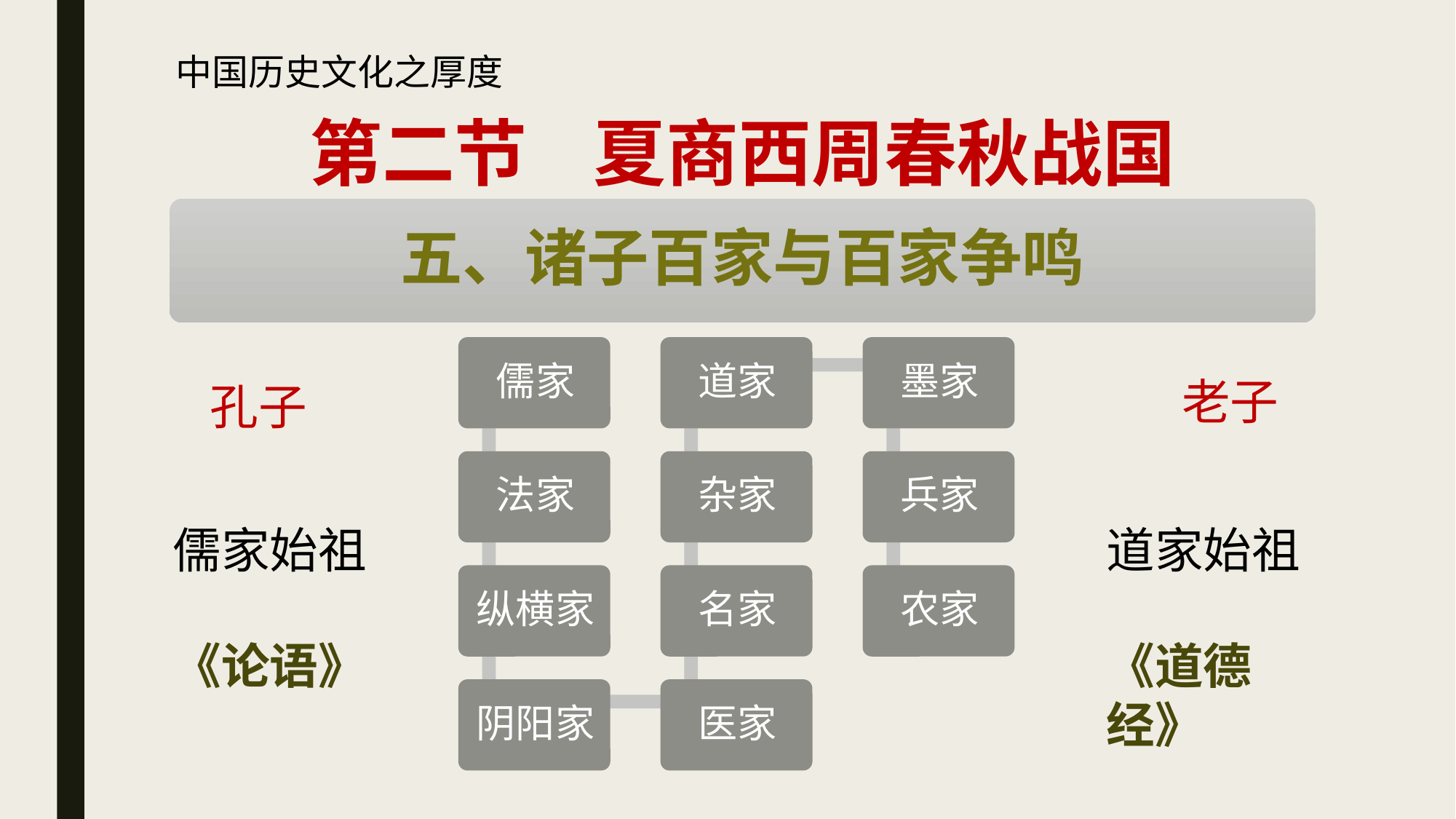

中国历史文化之厚度
# 第二节    夏商西周春秋战国

五、诸子百家与百家争鸣
儒家
法家
纵横家
阴阳家
医家
名家
杂家
道家
墨家
兵家
农家
老子
孔子
儒家始祖

《论语》
道家始祖

《道德经》